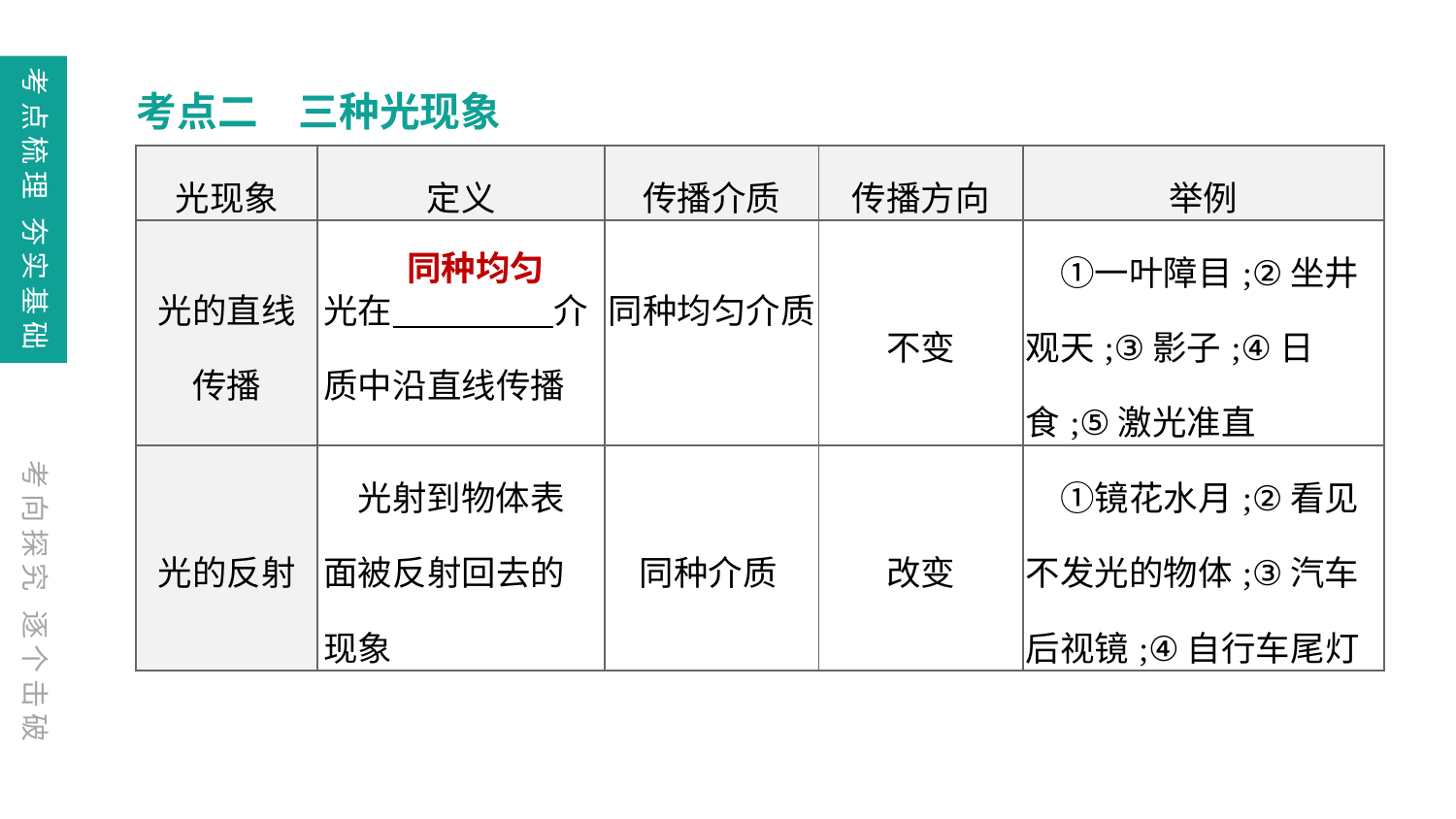

考点二　三种光现象
| 光现象 | 定义 | 传播介质 | 传播方向 | 举例 |
| --- | --- | --- | --- | --- |
| 光的直线 传播 | 光在　　 　　介质中沿直线传播 | 同种均匀介质 | 不变 | ①一叶障目;②坐井观天;③影子;④日食;⑤激光准直 |
| 光的反射 | 光射到物体表面被反射回去的现象 | 同种介质 | 改变 | ①镜花水月;②看见不发光的物体;③汽车后视镜;④自行车尾灯 |
同种均匀